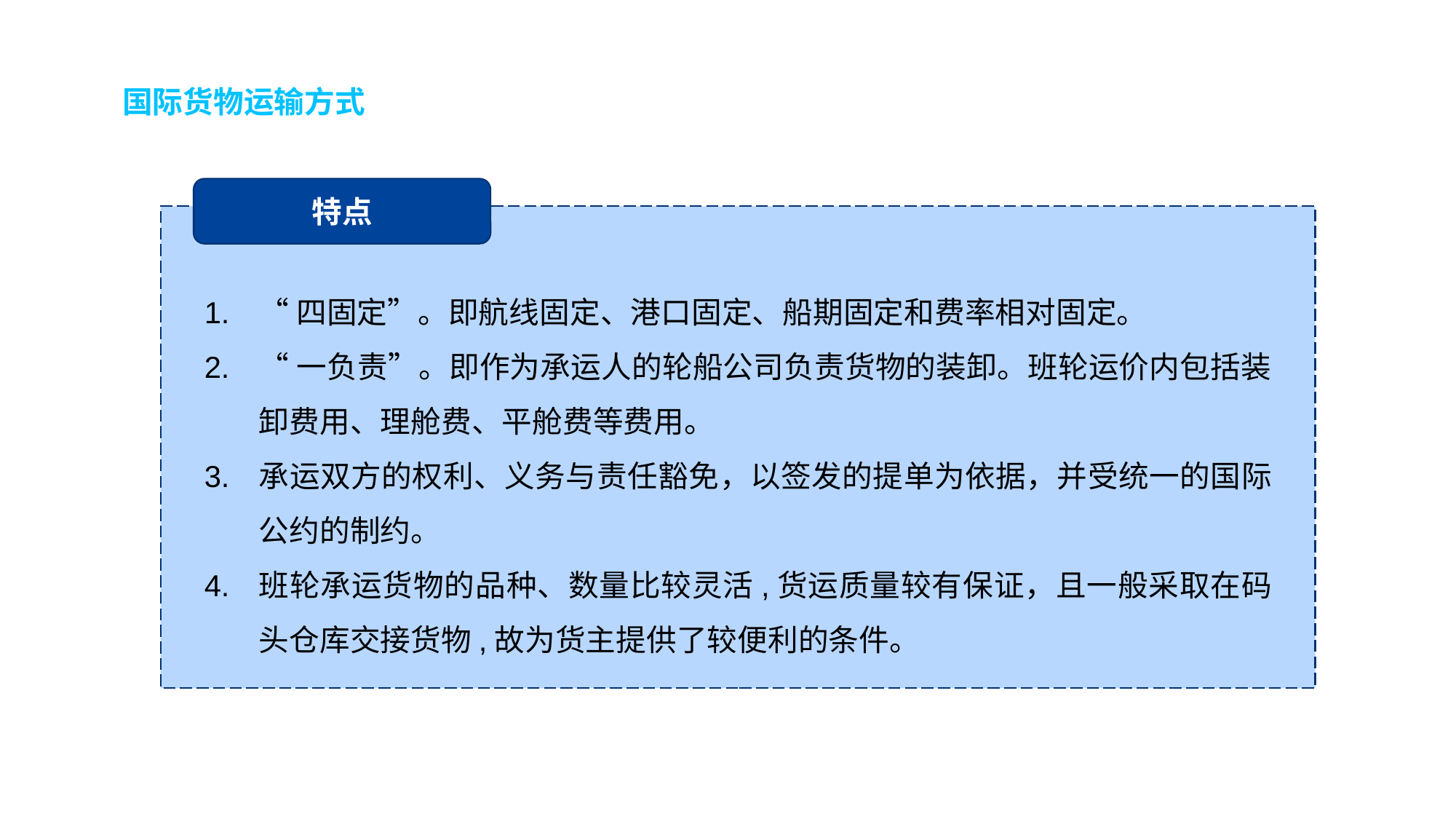

国际货物运输方式
特点

“四固定”。即航线固定、港口固定、船期固定和费率相对固定。
“一负责”。即作为承运人的轮船公司负责货物的装卸。班轮运价内包括装卸费用、理舱费、平舱费等费用。
承运双方的权利、义务与责任豁免，以签发的提单为依据，并受统一的国际公约的制约。
班轮承运货物的品种、数量比较灵活,货运质量较有保证，且一般采取在码头仓库交接货物,故为货主提供了较便利的条件。